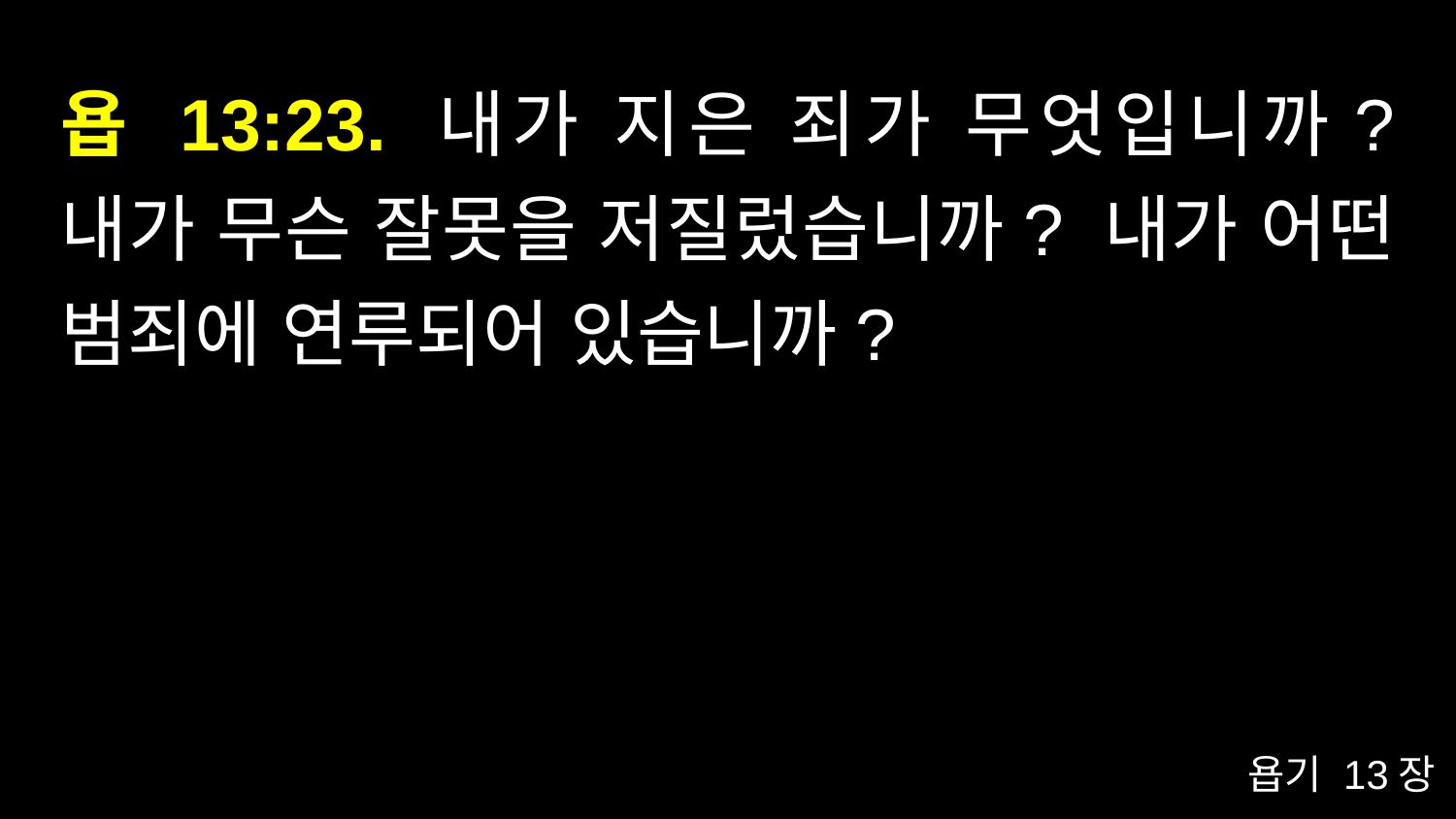

# 욥 13:23. 내가 지은 죄가 무엇입니까? 내가 무슨 잘못을 저질렀습니까? 내가 어떤 범죄에 연루되어 있습니까?
욥기 13장